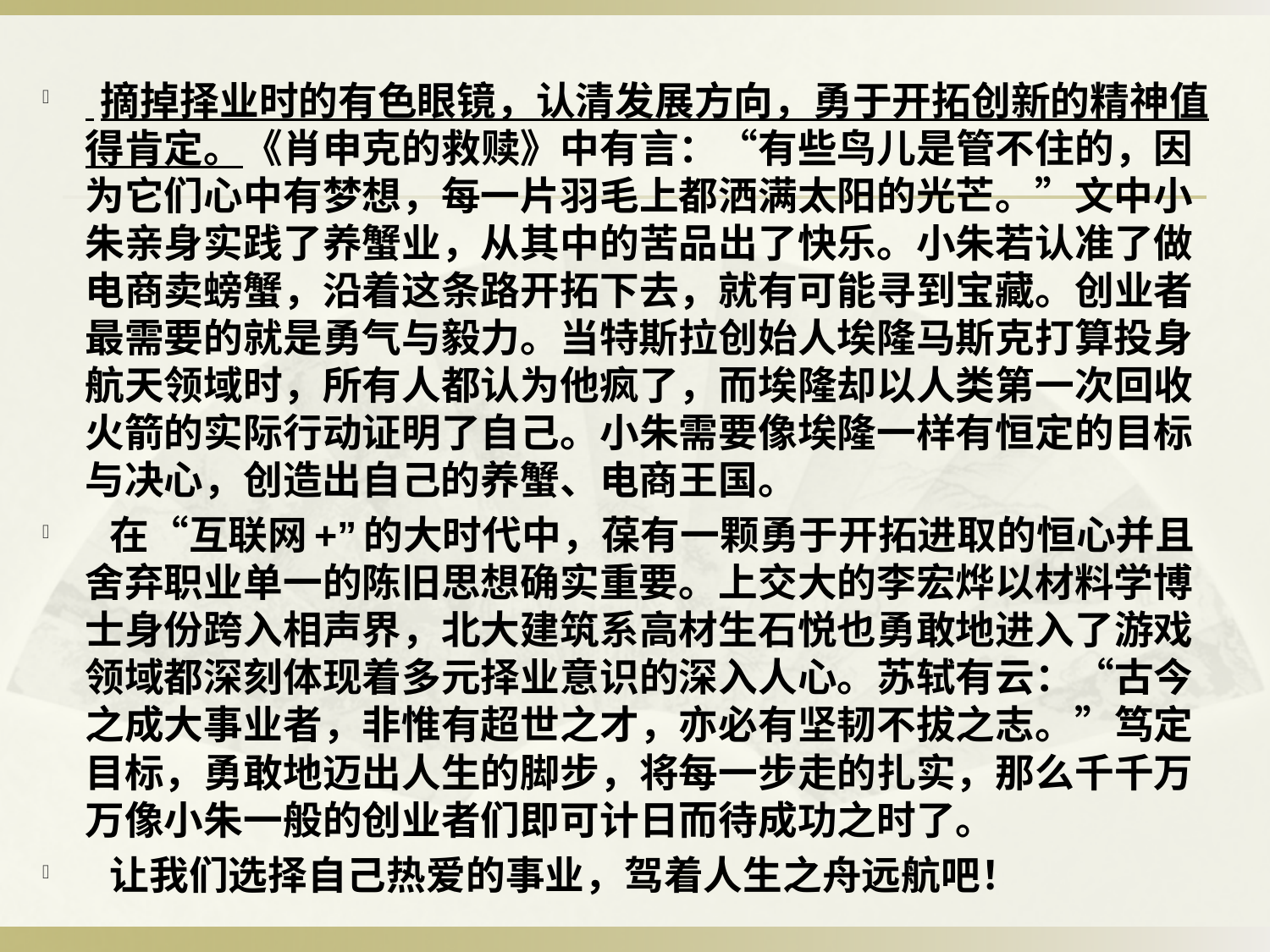

摘掉择业时的有色眼镜，认清发展方向，勇于开拓创新的精神值得肯定。《肖申克的救赎》中有言：“有些鸟儿是管不住的，因为它们心中有梦想，每一片羽毛上都洒满太阳的光芒。”文中小朱亲身实践了养蟹业，从其中的苦品出了快乐。小朱若认准了做电商卖螃蟹，沿着这条路开拓下去，就有可能寻到宝藏。创业者最需要的就是勇气与毅力。当特斯拉创始人埃隆马斯克打算投身航天领域时，所有人都认为他疯了，而埃隆却以人类第一次回收火箭的实际行动证明了自己。小朱需要像埃隆一样有恒定的目标与决心，创造出自己的养蟹、电商王国。
  在“互联网+”的大时代中，葆有一颗勇于开拓进取的恒心并且舍弃职业单一的陈旧思想确实重要。上交大的李宏烨以材料学博士身份跨入相声界，北大建筑系高材生石悦也勇敢地进入了游戏领域都深刻体现着多元择业意识的深入人心。苏轼有云：“古今之成大事业者，非惟有超世之才，亦必有坚韧不拔之志。”笃定目标，勇敢地迈出人生的脚步，将每一步走的扎实，那么千千万万像小朱一般的创业者们即可计日而待成功之时了。
  让我们选择自己热爱的事业，驾着人生之舟远航吧！